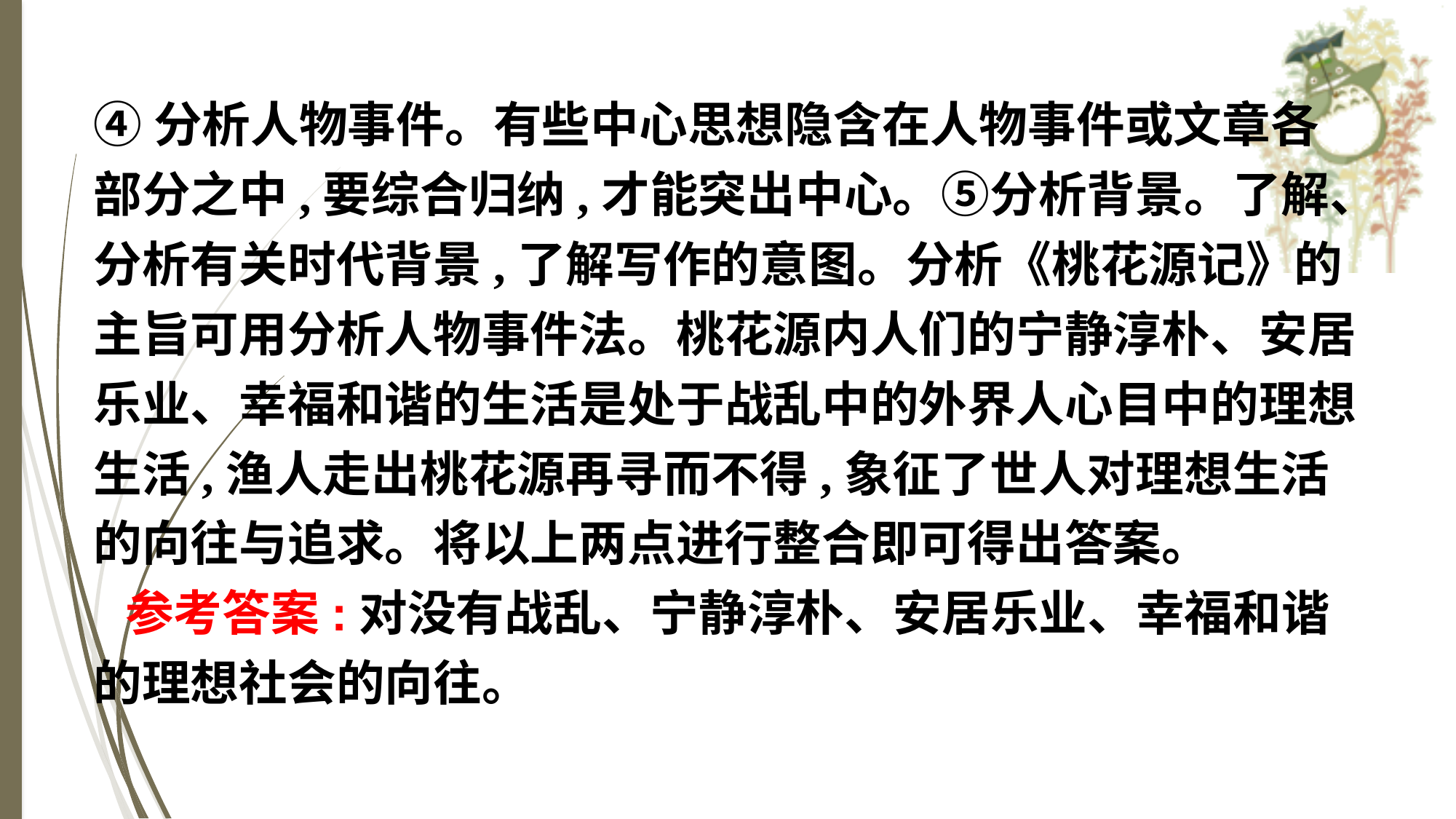

④分析人物事件。有些中心思想隐含在人物事件或文章各部分之中,要综合归纳,才能突出中心。⑤分析背景。了解、分析有关时代背景,了解写作的意图。分析《桃花源记》的主旨可用分析人物事件法。桃花源内人们的宁静淳朴、安居乐业、幸福和谐的生活是处于战乱中的外界人心目中的理想生活,渔人走出桃花源再寻而不得,象征了世人对理想生活的向往与追求。将以上两点进行整合即可得出答案。
参考答案:对没有战乱、宁静淳朴、安居乐业、幸福和谐的理想社会的向往。